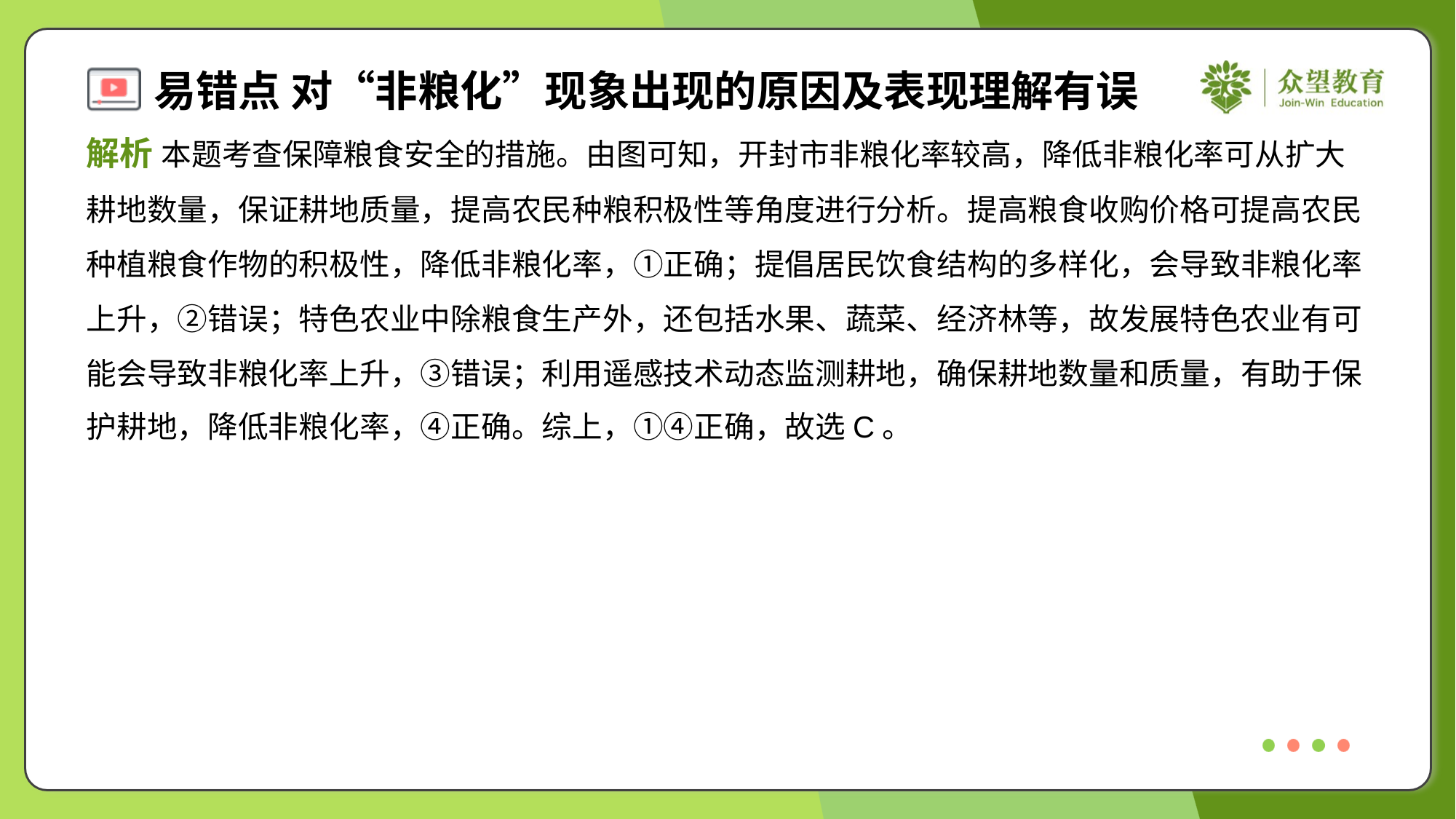

解析 本题考查保障粮食安全的措施。由图可知，开封市非粮化率较高，降低非粮化率可从扩大
耕地数量，保证耕地质量，提高农民种粮积极性等角度进行分析。提高粮食收购价格可提高农民
种植粮食作物的积极性，降低非粮化率，①正确；提倡居民饮食结构的多样化，会导致非粮化率
上升，②错误；特色农业中除粮食生产外，还包括水果、蔬菜、经济林等，故发展特色农业有可
能会导致非粮化率上升，③错误；利用遥感技术动态监测耕地，确保耕地数量和质量，有助于保
护耕地，降低非粮化率，④正确。综上，①④正确，故选C。